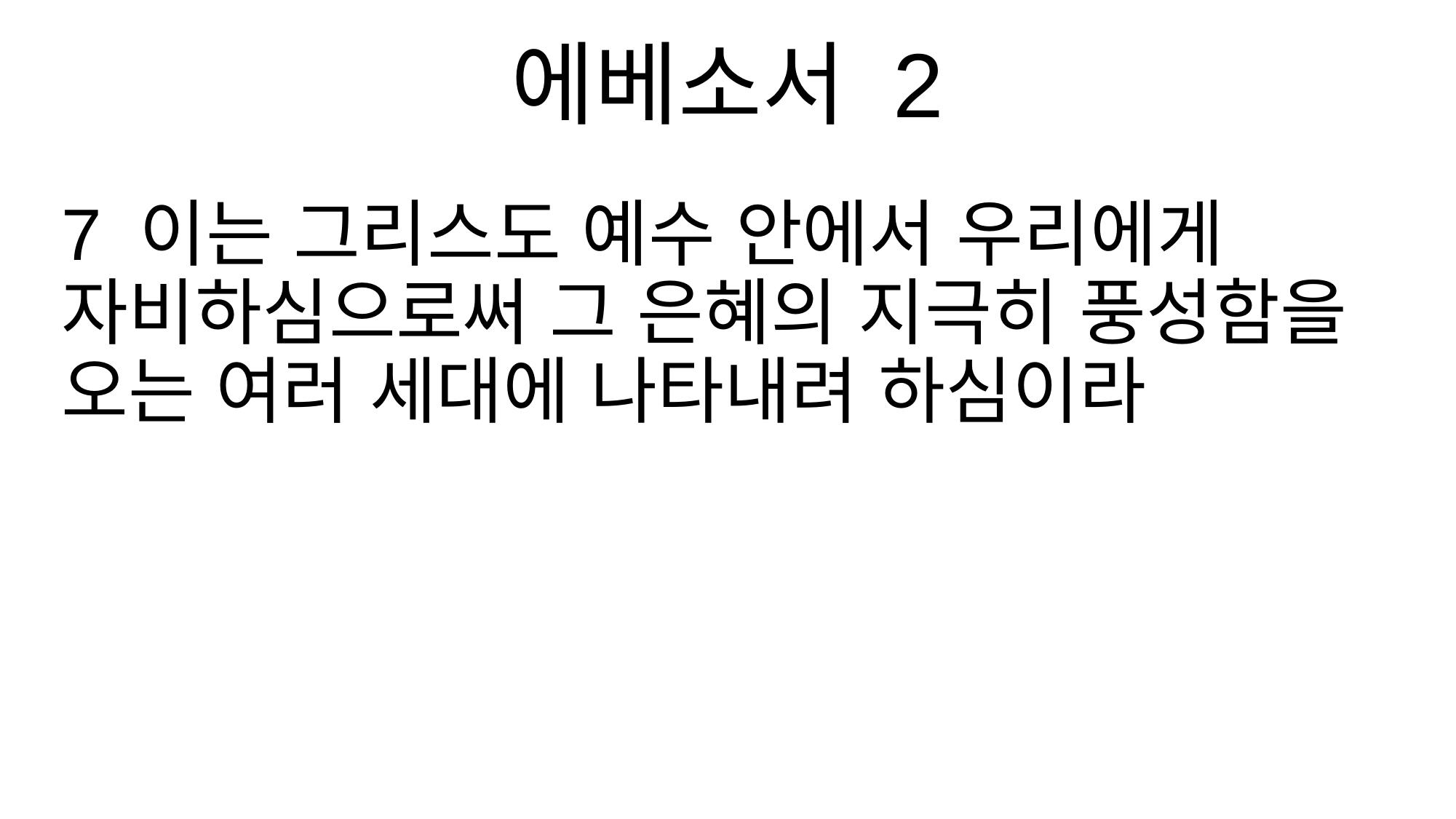

에베소서 2
7 이는 그리스도 예수 안에서 우리에게 자비하심으로써 그 은혜의 지극히 풍성함을 오는 여러 세대에 나타내려 하심이라